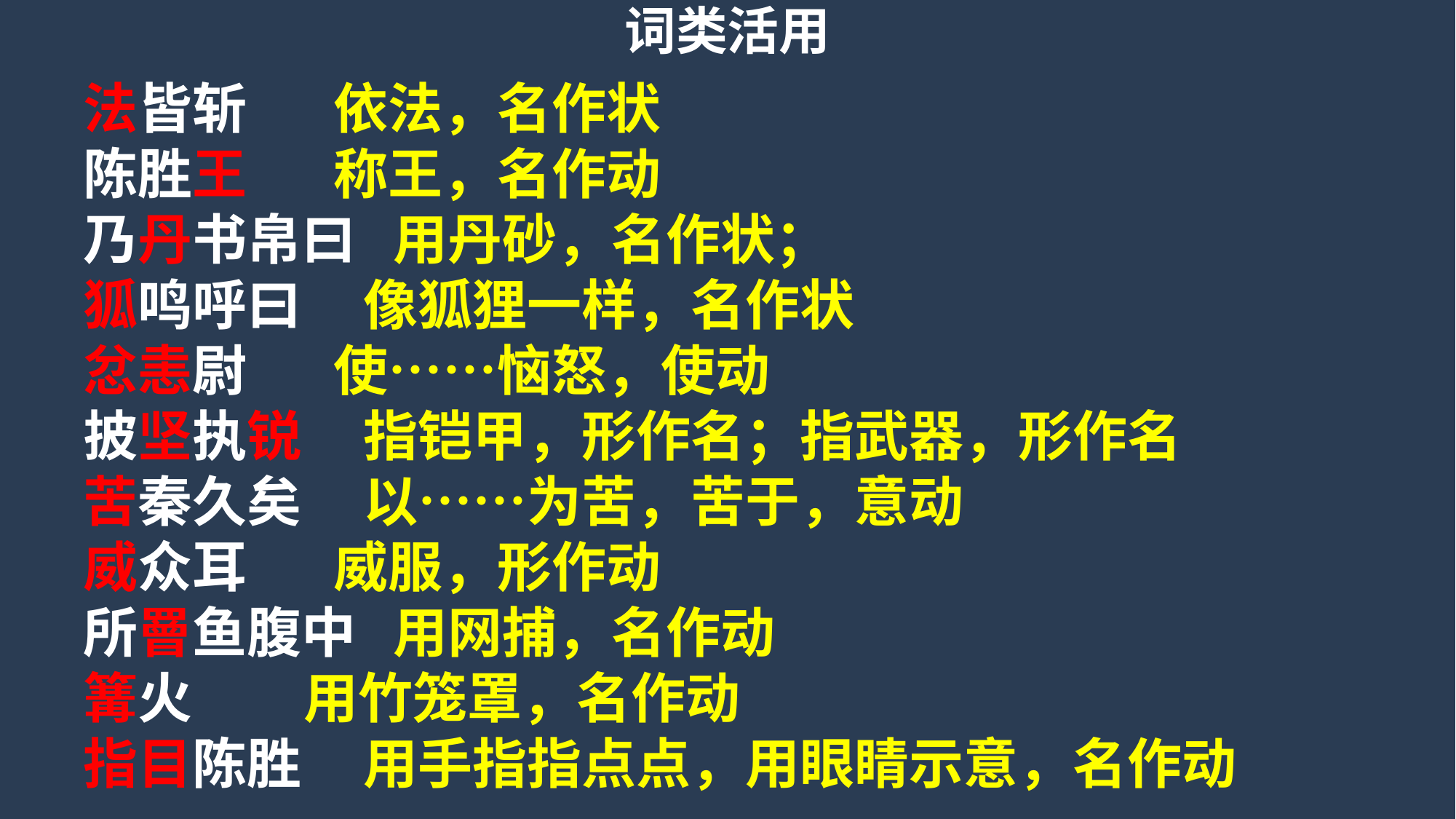

词类活用
法皆斩       依法，名作状
陈胜王       称王，名作动
乃丹书帛曰   用丹砂，名作状；
狐鸣呼曰     像狐狸一样，名作状
忿恚尉       使……恼怒，使动
披坚执锐     指铠甲，形作名；指武器，形作名
苦秦久矣     以……为苦，苦于，意动
威众耳       威服，形作动
所罾鱼腹中   用网捕，名作动
篝火         用竹笼罩，名作动
指目陈胜     用手指指点点，用眼睛示意，名作动